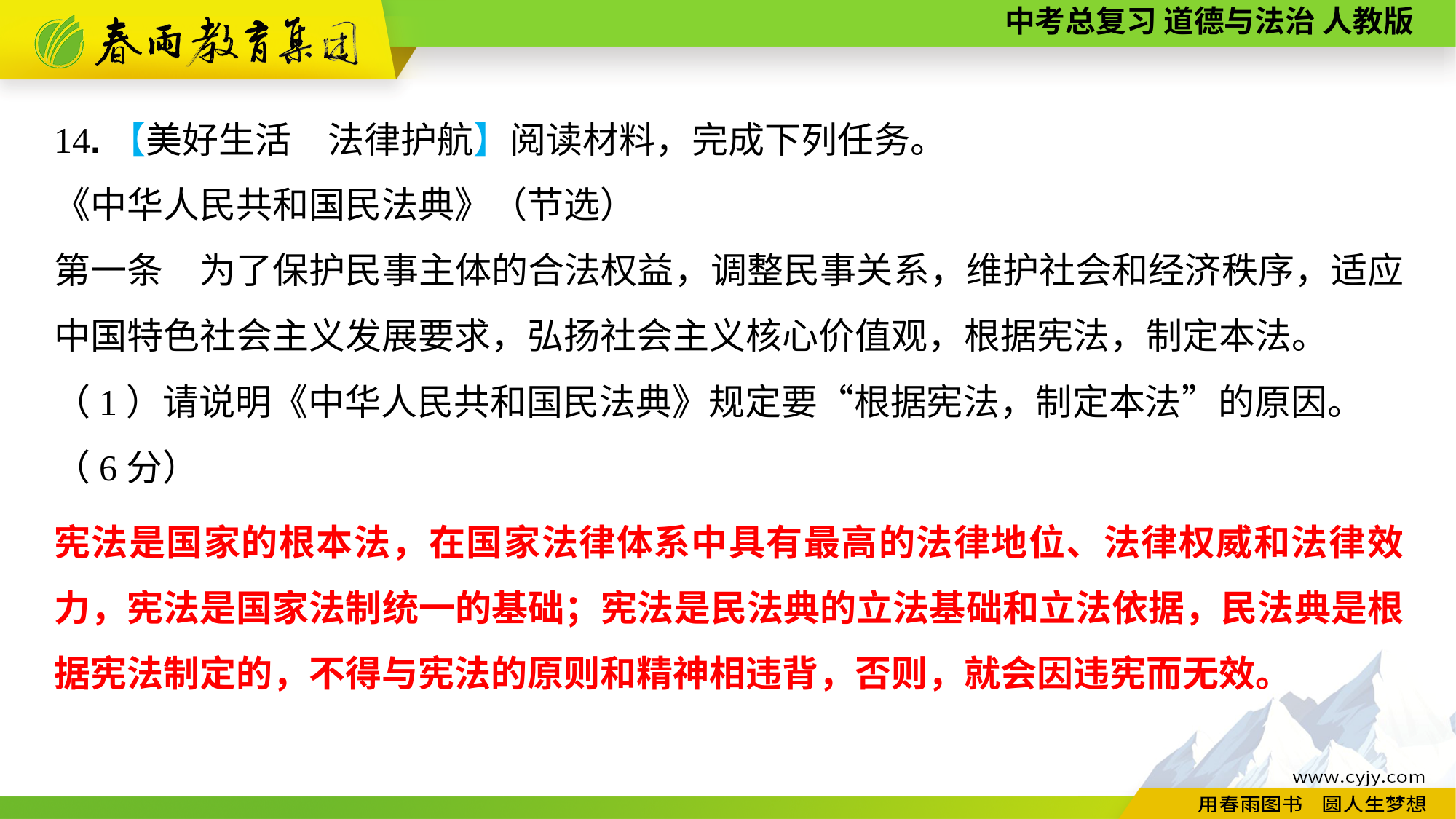

14.【美好生活　法律护航】阅读材料，完成下列任务。
《中华人民共和国民法典》（节选）
第一条　为了保护民事主体的合法权益，调整民事关系，维护社会和经济秩序，适应中国特色社会主义发展要求，弘扬社会主义核心价值观，根据宪法，制定本法。
（1）请说明《中华人民共和国民法典》规定要“根据宪法，制定本法”的原因。
（6分）
宪法是国家的根本法，在国家法律体系中具有最高的法律地位、法律权威和法律效力，宪法是国家法制统一的基础；宪法是民法典的立法基础和立法依据，民法典是根据宪法制定的，不得与宪法的原则和精神相违背，否则，就会因违宪而无效。